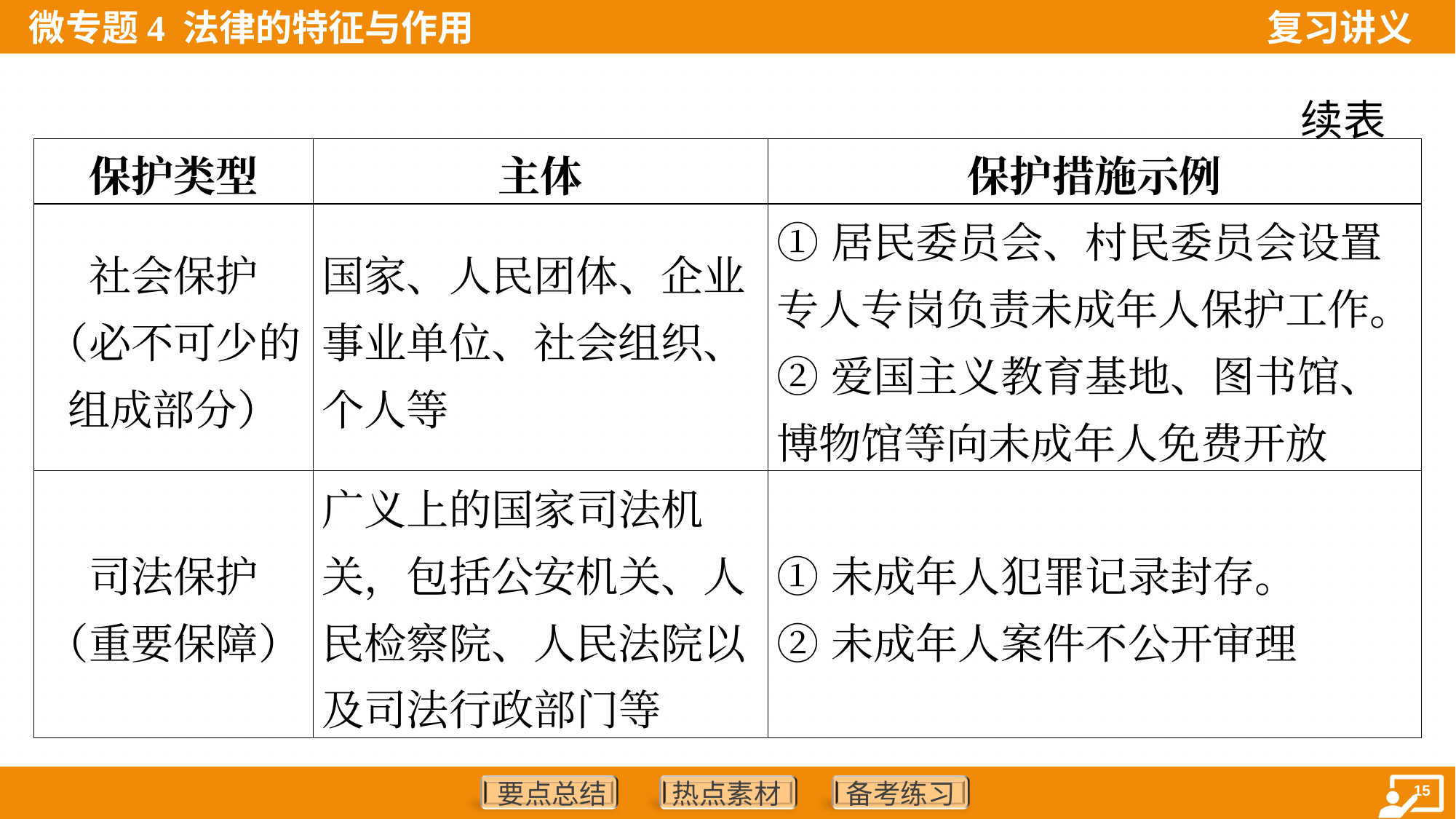

续表
| 保护类型 | 主体 | 保护措施示例 |
| --- | --- | --- |
| 社会保护 （必不可少的组成部分） | 国家、人民团体、企业事业单位、社会组织、个人等 | ①居民委员会、村民委员会设置专人专岗负责未成年人保护工作。 ②爱国主义教育基地、图书馆、博物馆等向未成年人免费开放 |
| 司法保护 （重要保障） | 广义上的国家司法机关，包括公安机关、人民检察院、人民法院以及司法行政部门等 | ①未成年人犯罪记录封存。 ②未成年人案件不公开审理 |